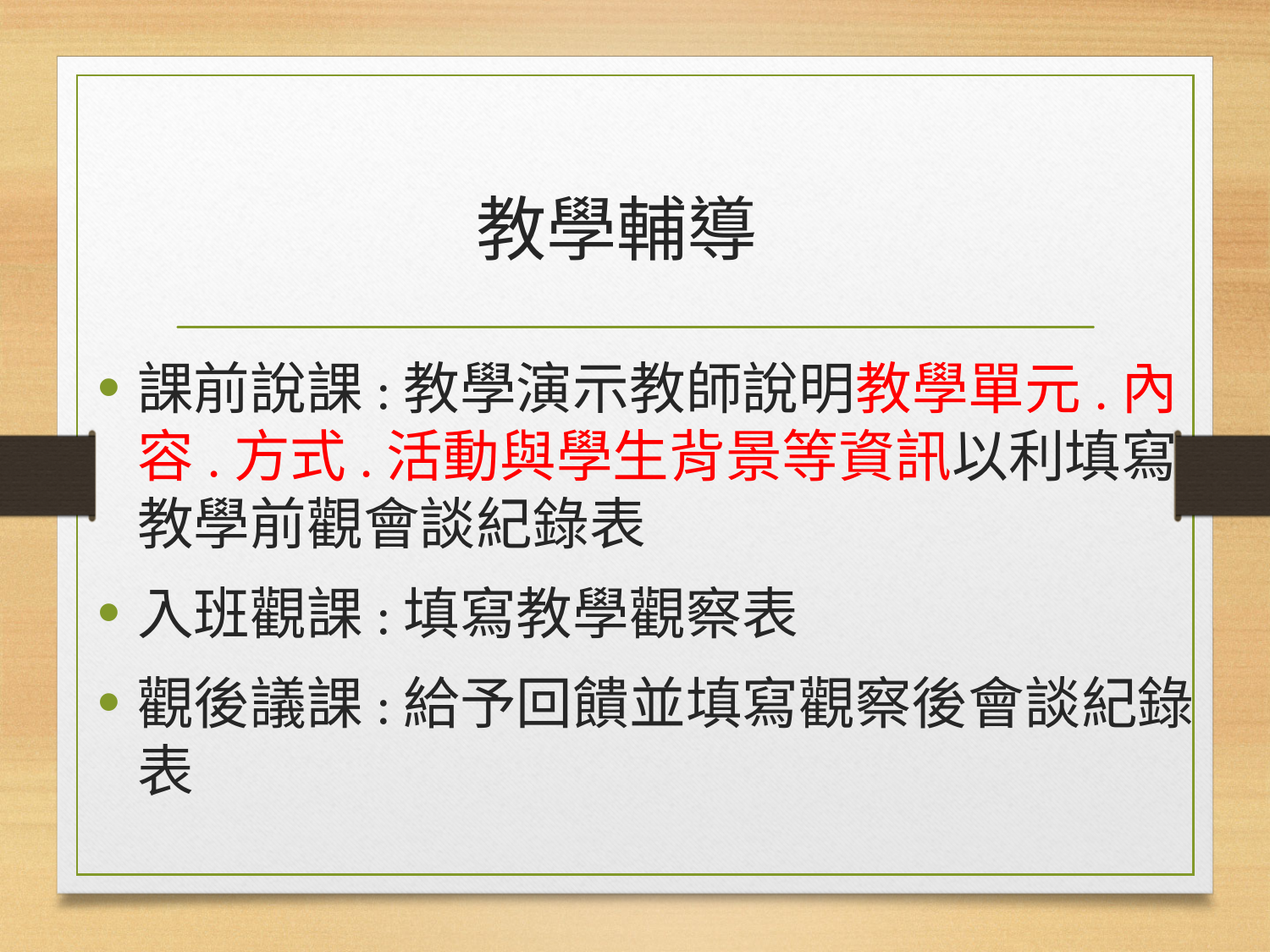

# 教學輔導
課前說課:教學演示教師說明教學單元.內容.方式.活動與學生背景等資訊以利填寫教學前觀會談紀錄表
入班觀課:填寫教學觀察表
觀後議課:給予回饋並填寫觀察後會談紀錄表